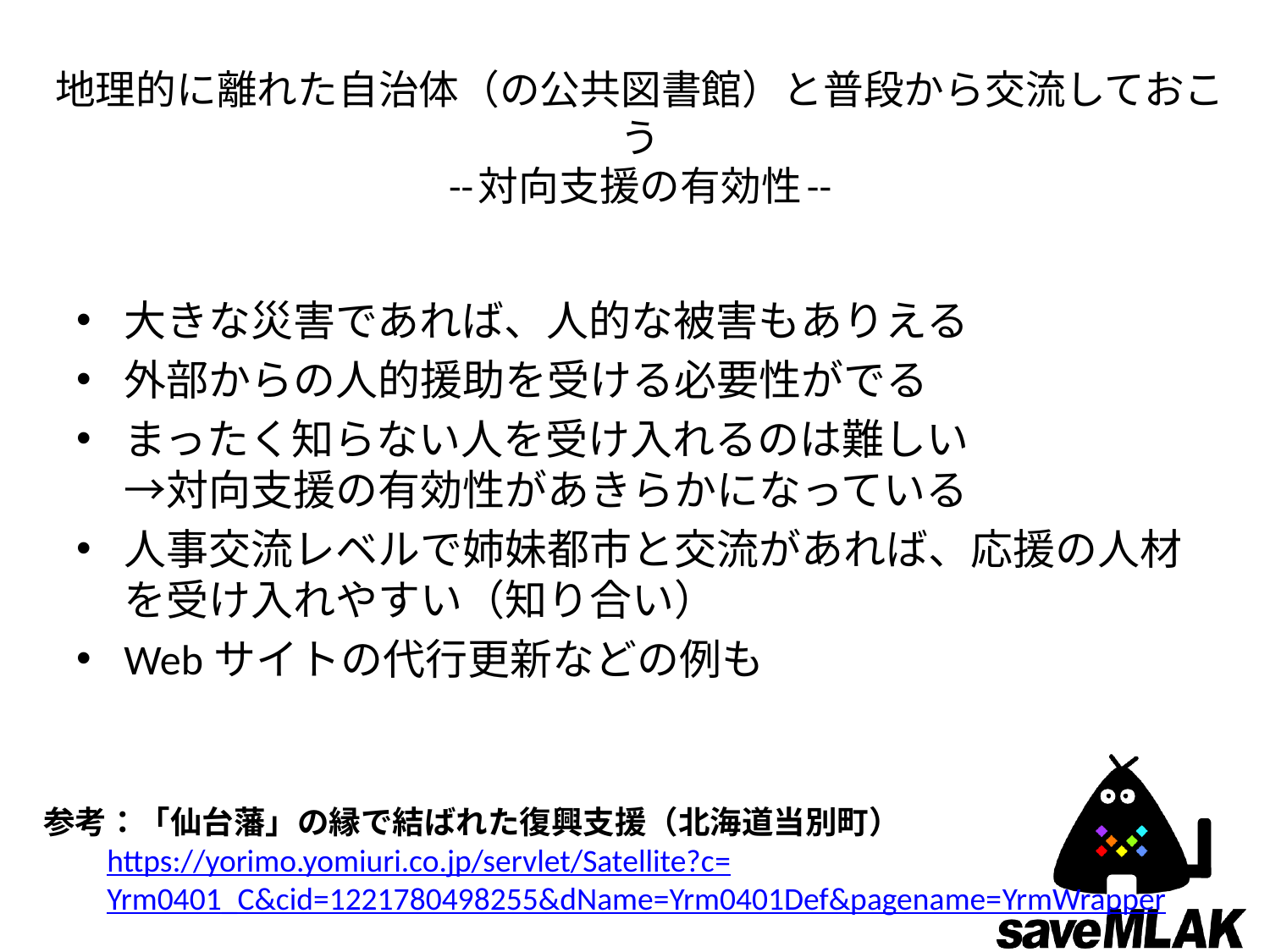

# 地理的に離れた自治体（の公共図書館）と普段から交流しておこう --対向支援の有効性--
大きな災害であれば、人的な被害もありえる
外部からの人的援助を受ける必要性がでる
まったく知らない人を受け入れるのは難しい
→対向支援の有効性があきらかになっている
人事交流レベルで姉妹都市と交流があれば、応援の人材を受け入れやすい（知り合い）
Webサイトの代行更新などの例も
参考：「仙台藩」の縁で結ばれた復興支援（北海道当別町）
https://yorimo.yomiuri.co.jp/servlet/Satellite?c=
Yrm0401_C&cid=1221780498255&dName=Yrm0401Def&pagename=YrmWrapper